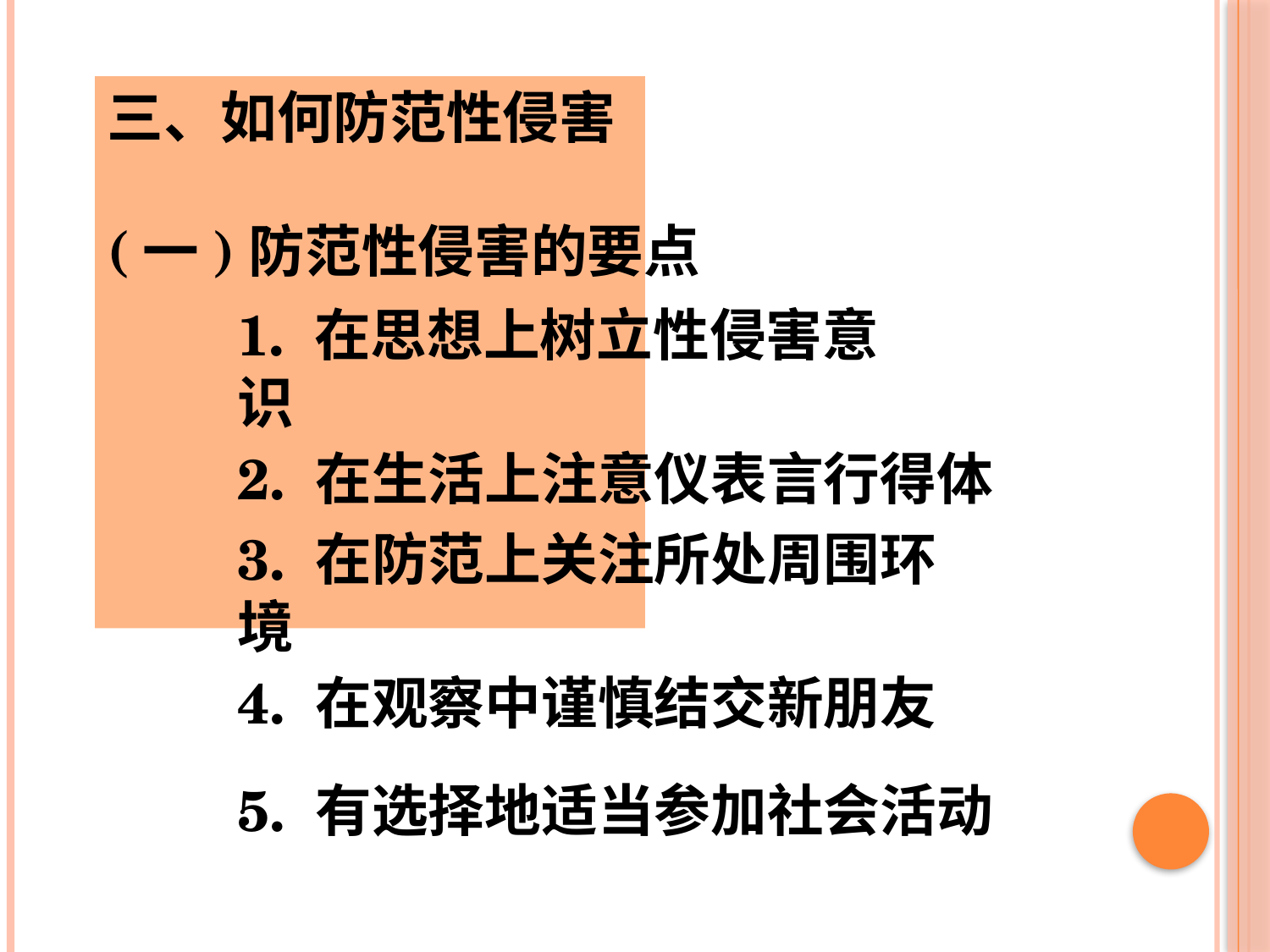

三、如何防范性侵害
(一)防范性侵害的要点
1. 在思想上树立性侵害意识
2. 在生活上注意仪表言行得体
3. 在防范上关注所处周围环境
4. 在观察中谨慎结交新朋友
5. 有选择地适当参加社会活动